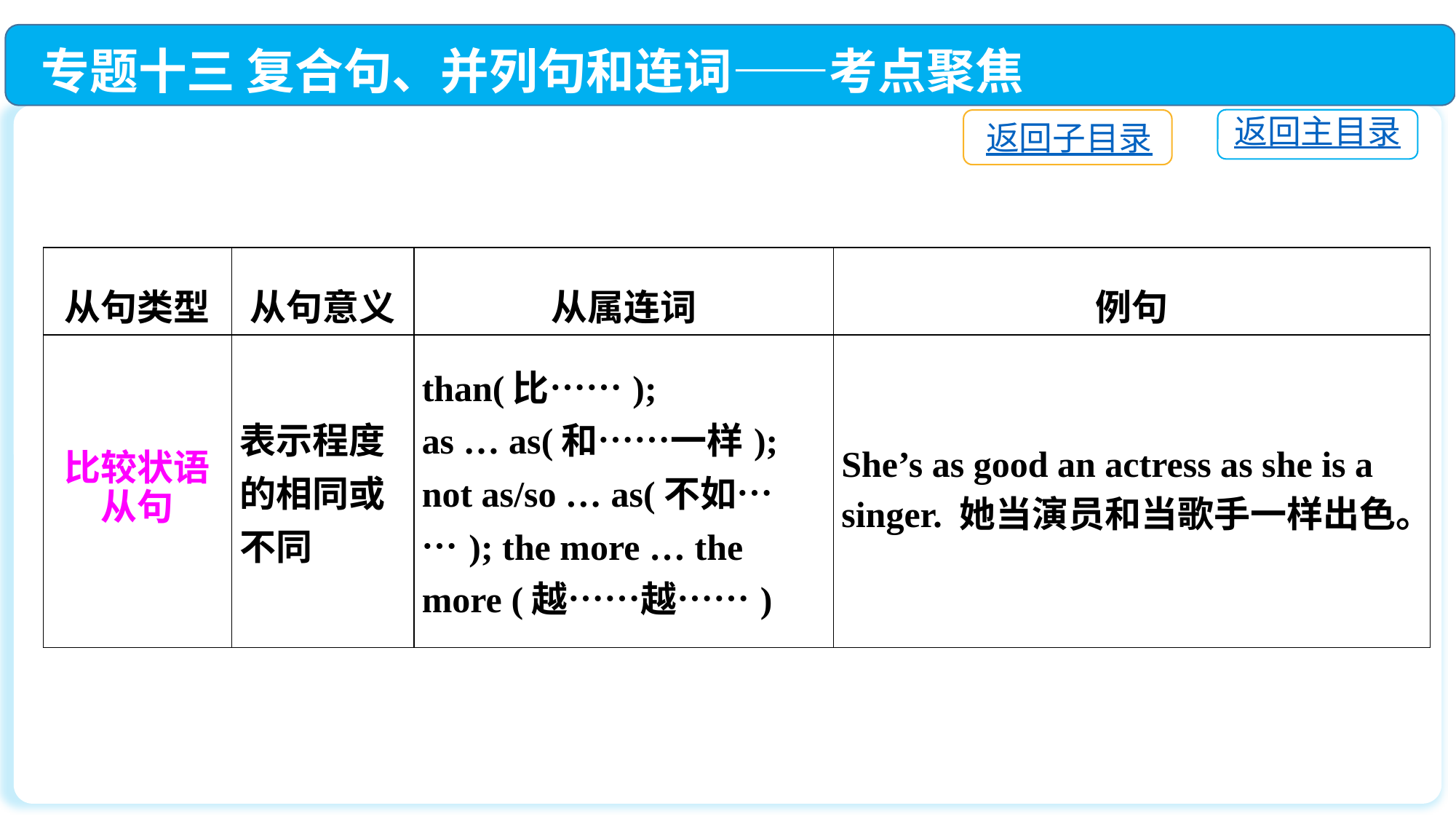

专题十三 复合句、并列句和连词——考点聚焦

返回主目录

返回子目录
| 从句类型 | 从句意义 | 从属连词 | 例句 |
| --- | --- | --- | --- |
| 比较状语从句 | 表示程度的相同或不同 | than(比……); as … as(和……一样); not as/so … as(不如……); the more … the more (越……越……) | She’s as good an actress as she is a singer. 她当演员和当歌手一样出色。 |